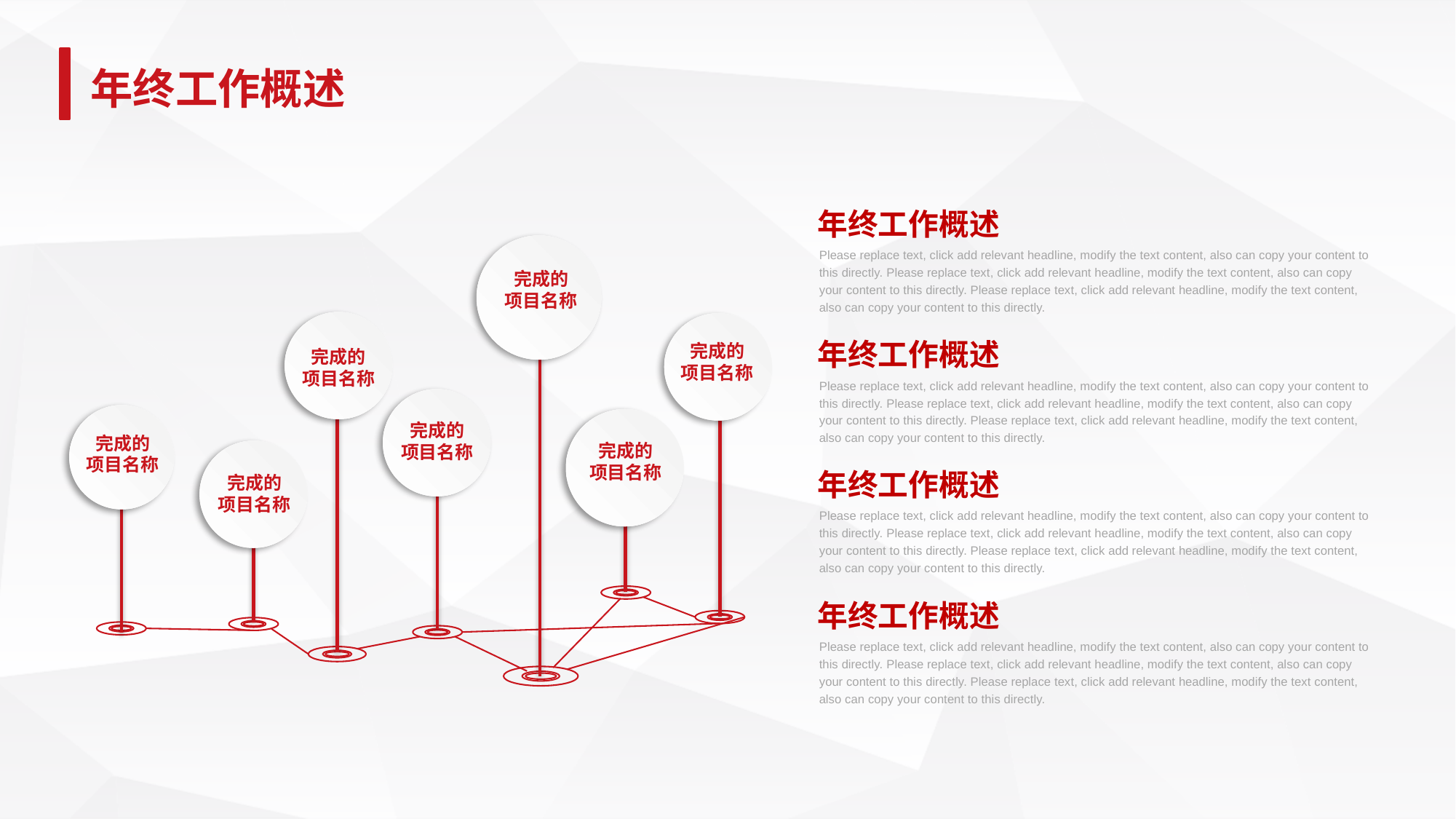

年终工作概述
年终工作概述

Please replace text, click add relevant headline, modify the text content, also can copy your content to this directly. Please replace text, click add relevant headline, modify the text content, also can copy your content to this directly. Please replace text, click add relevant headline, modify the text content, also can copy your content to this directly.

完成的
项目名称

年终工作概述
完成的
项目名称
完成的
项目名称

Please replace text, click add relevant headline, modify the text content, also can copy your content to this directly. Please replace text, click add relevant headline, modify the text content, also can copy your content to this directly. Please replace text, click add relevant headline, modify the text content, also can copy your content to this directly.

完成的
项目名称
完成的
项目名称

完成的
项目名称

年终工作概述
完成的
项目名称

Please replace text, click add relevant headline, modify the text content, also can copy your content to this directly. Please replace text, click add relevant headline, modify the text content, also can copy your content to this directly. Please replace text, click add relevant headline, modify the text content, also can copy your content to this directly.

年终工作概述

Please replace text, click add relevant headline, modify the text content, also can copy your content to this directly. Please replace text, click add relevant headline, modify the text content, also can copy your content to this directly. Please replace text, click add relevant headline, modify the text content, also can copy your content to this directly.